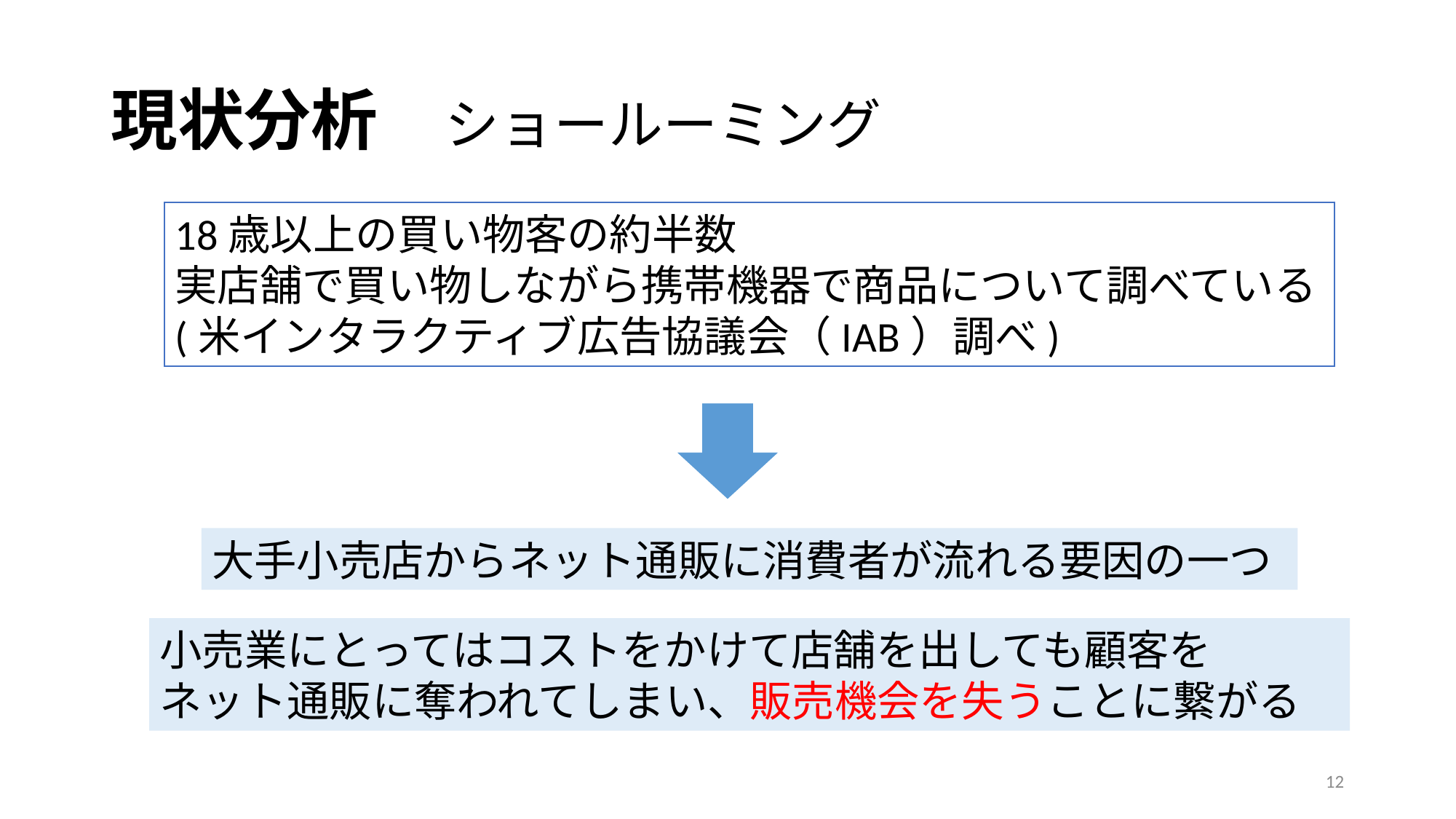

# 現状分析　ショールーミング
18歳以上の買い物客の約半数
実店舗で買い物しながら携帯機器で商品について調べている
(米インタラクティブ広告協議会（IAB）調べ)

大手小売店からネット通販に消費者が流れる要因の一つ
小売業にとってはコストをかけて店舗を出しても顧客を
ネット通販に奪われてしまい、販売機会を失うことに繋がる
12